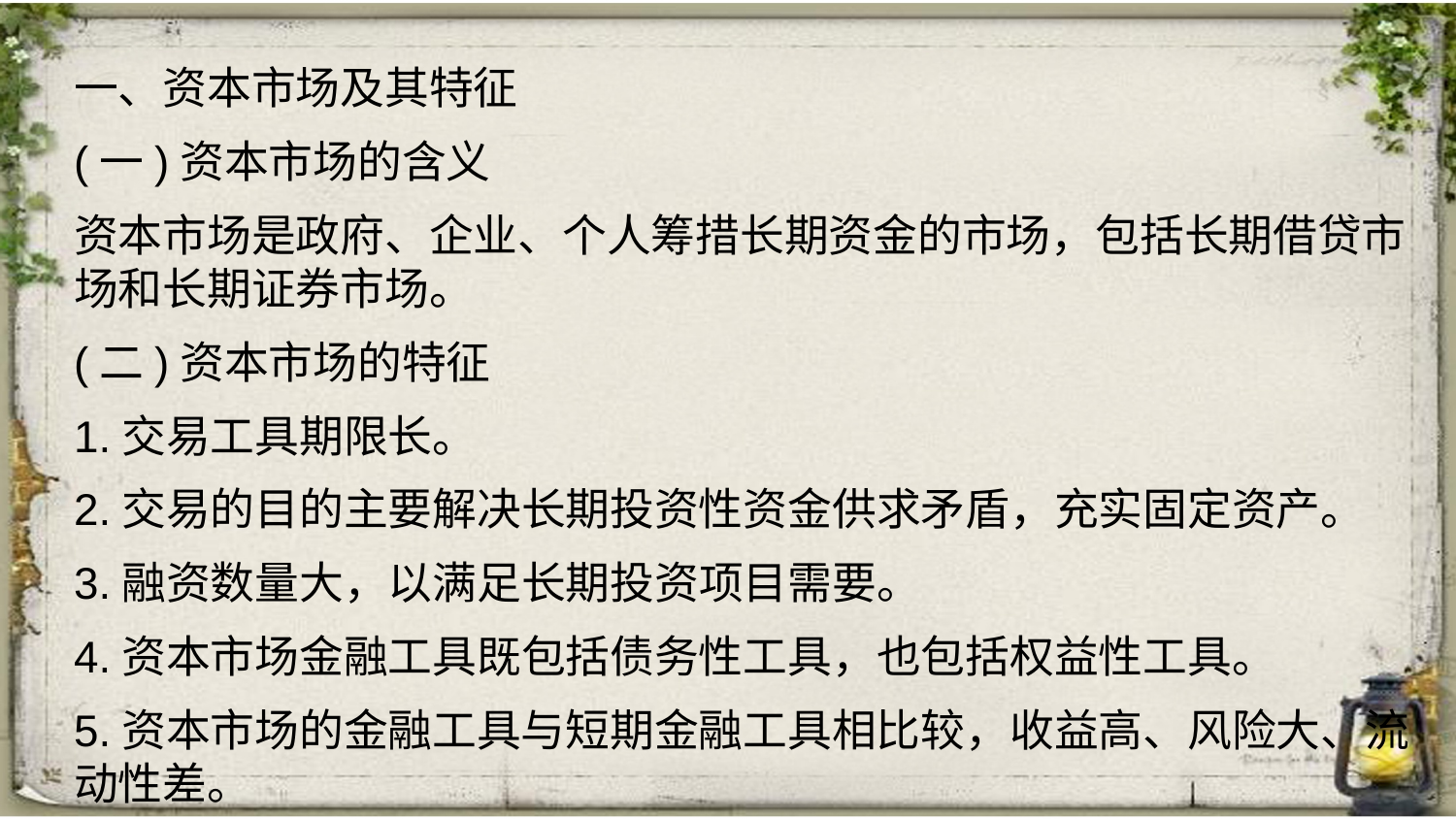

一、资本市场及其特征
(一)资本市场的含义
资本市场是政府、企业、个人筹措长期资金的市场，包括长期借贷市场和长期证券市场。
(二)资本市场的特征
1.交易工具期限长。
2.交易的目的主要解决长期投资性资金供求矛盾，充实固定资产。
3.融资数量大，以满足长期投资项目需要。
4.资本市场金融工具既包括债务性工具，也包括权益性工具。
5.资本市场的金融工具与短期金融工具相比较，收益高、风险大、流动性差。